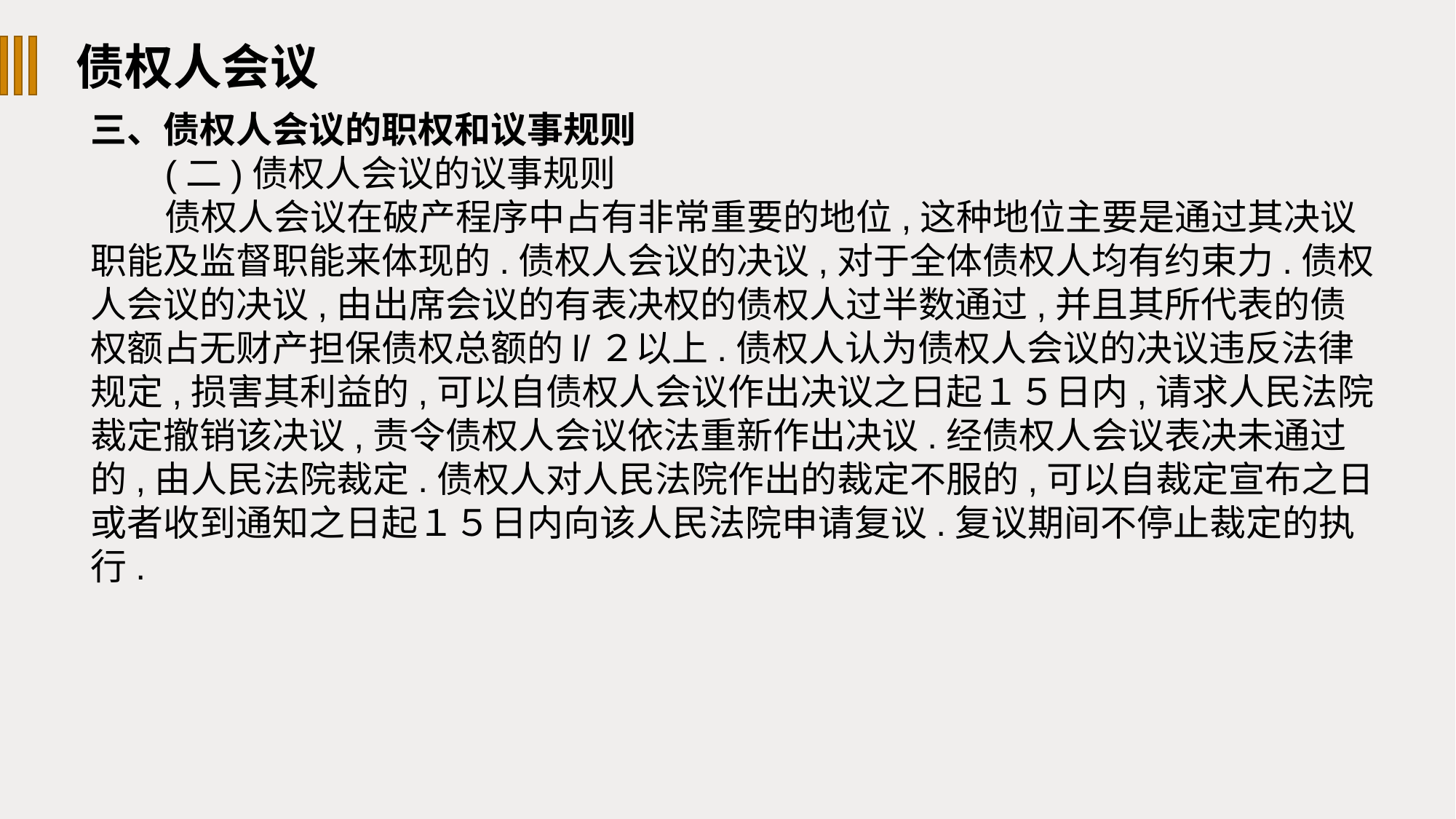

债权人会议

三、债权人会议的职权和议事规则
(二)债权人会议的议事规则
债权人会议在破产程序中占有非常重要的地位,这种地位主要是通过其决议职能及监督职能来体现的.债权人会议的决议,对于全体债权人均有约束力.债权人会议的决议,由出席会议的有表决权的债权人过半数通过,并且其所代表的债权额占无财产担保债权总额的l/２以上.债权人认为债权人会议的决议违反法律规定,损害其利益的,可以自债权人会议作出决议之日起１５日内,请求人民法院裁定撤销该决议,责令债权人会议依法重新作出决议.经债权人会议表决未通过的,由人民法院裁定.债权人对人民法院作出的裁定不服的,可以自裁定宣布之日或者收到通知之日起１５日内向该人民法院申请复议.复议期间不停止裁定的执行.